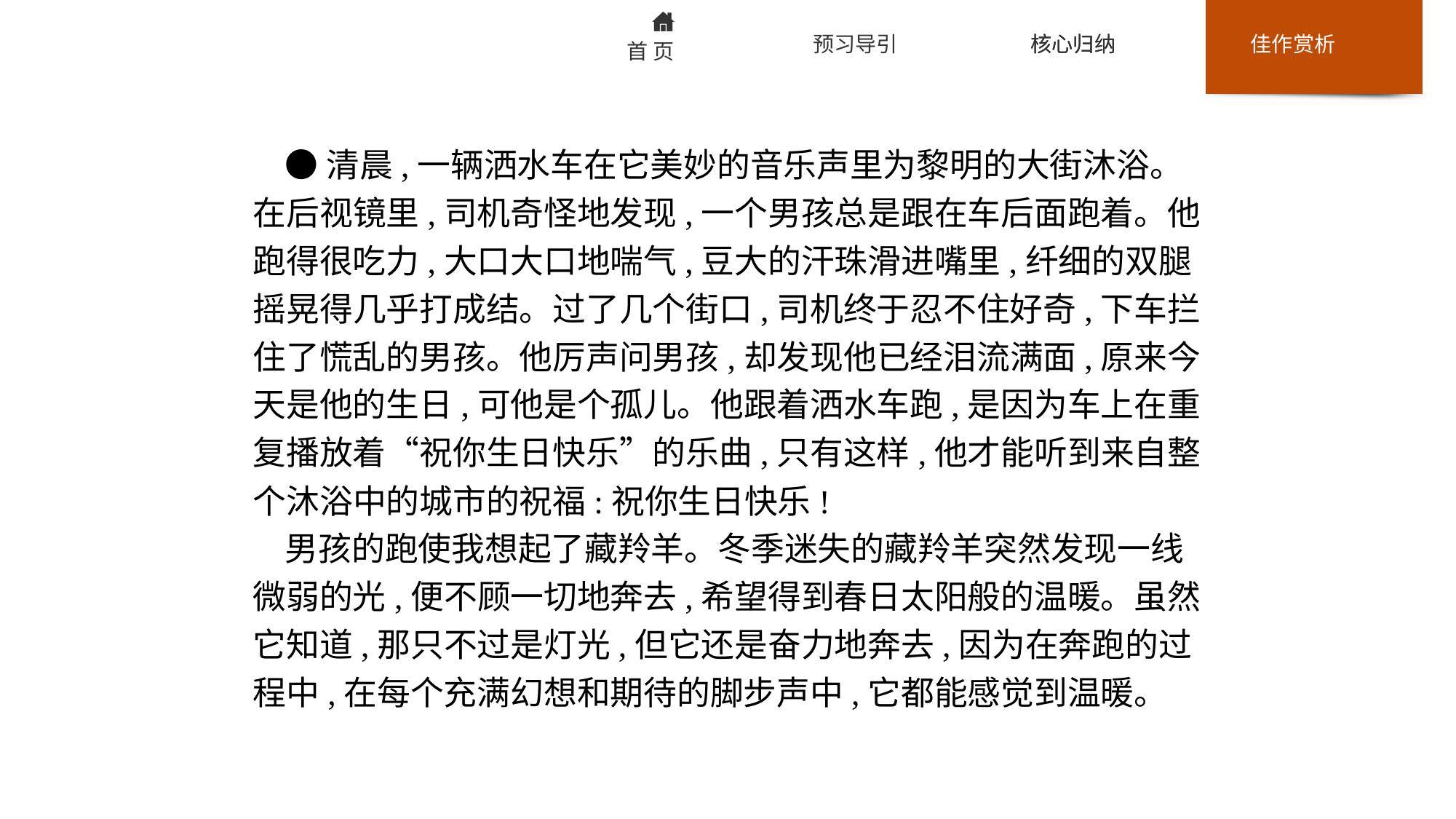

●清晨,一辆洒水车在它美妙的音乐声里为黎明的大街沐浴。在后视镜里,司机奇怪地发现,一个男孩总是跟在车后面跑着。他跑得很吃力,大口大口地喘气,豆大的汗珠滑进嘴里,纤细的双腿摇晃得几乎打成结。过了几个街口,司机终于忍不住好奇,下车拦住了慌乱的男孩。他厉声问男孩,却发现他已经泪流满面,原来今天是他的生日,可他是个孤儿。他跟着洒水车跑,是因为车上在重复播放着“祝你生日快乐”的乐曲,只有这样,他才能听到来自整个沐浴中的城市的祝福:祝你生日快乐!
男孩的跑使我想起了藏羚羊。冬季迷失的藏羚羊突然发现一线微弱的光,便不顾一切地奔去,希望得到春日太阳般的温暖。虽然它知道,那只不过是灯光,但它还是奋力地奔去,因为在奔跑的过程中,在每个充满幻想和期待的脚步声中,它都能感觉到温暖。